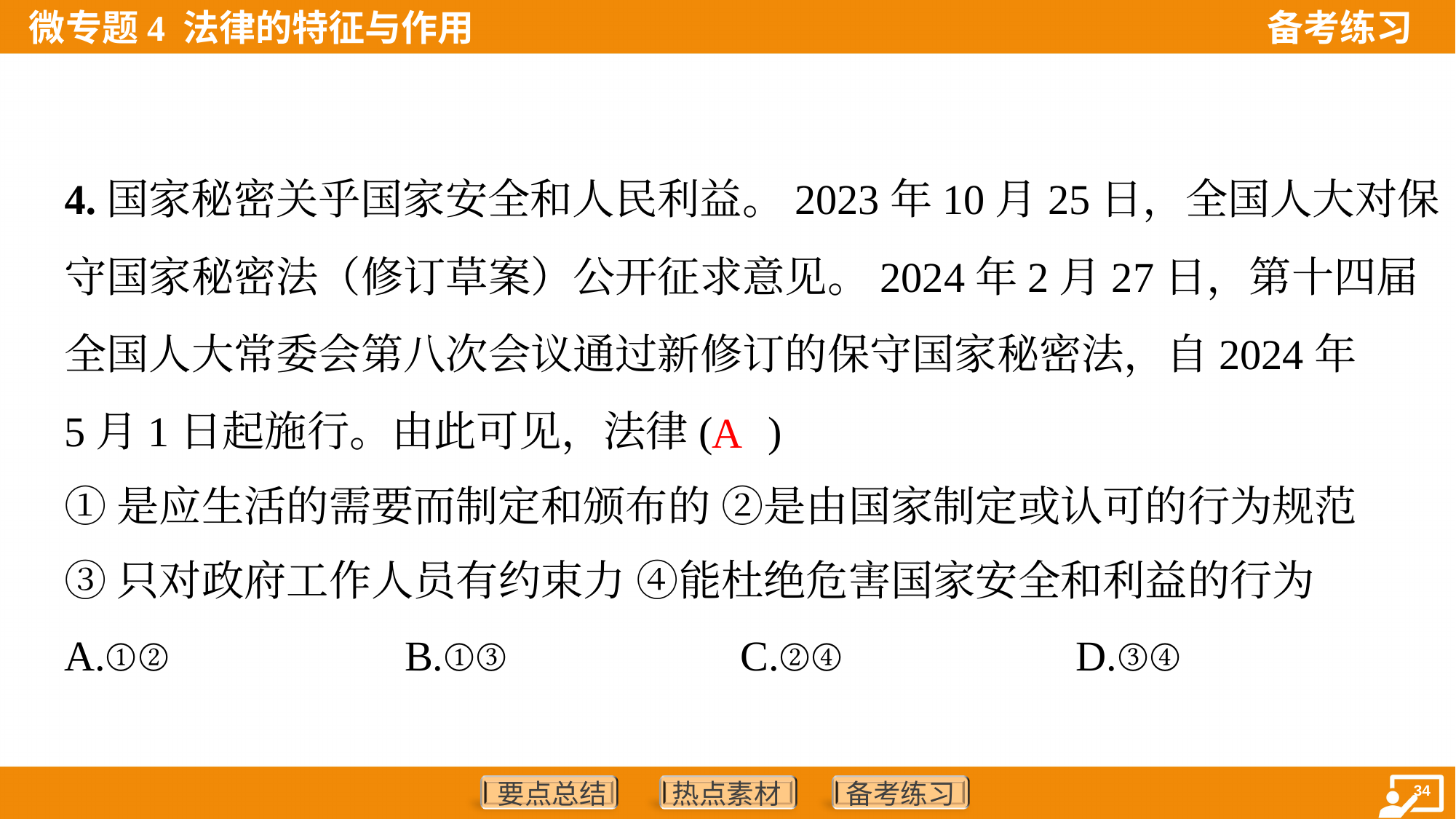

4.国家秘密关乎国家安全和人民利益。2023年10月25日，全国人大对保
守国家秘密法（修订草案）公开征求意见。2024年2月27日，第十四届
全国人大常委会第八次会议通过新修订的保守国家秘密法，自2024年
5月1日起施行。由此可见，法律(     )
A
①是应生活的需要而制定和颁布的 ②是由国家制定或认可的行为规范
③只对政府工作人员有约束力 ④能杜绝危害国家安全和利益的行为
A.①②	B.①③	C.②④	D.③④